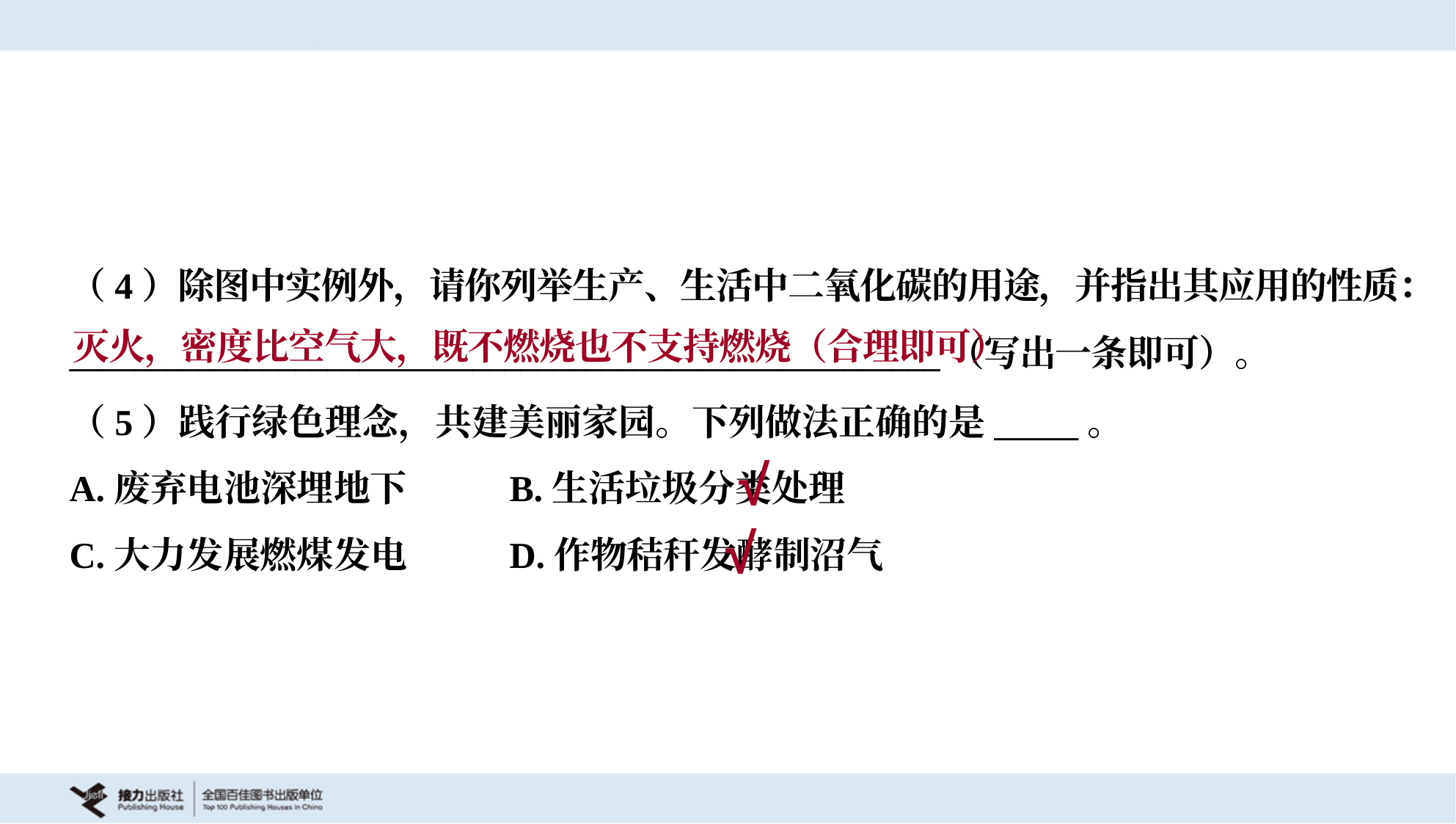

（4）除图中实例外，请你列举生产、生活中二氧化碳的用途，并指出其应用的性质：
______________________________________________________（写出一条即可）。
灭火，密度比空气大，既不燃烧也不支持燃烧（合理即可）
（5）践行绿色理念，共建美丽家园。下列做法正确的是_____。
A.废弃电池深埋地下	B.生活垃圾分类处理
C.大力发展燃煤发电	D.作物秸秆发酵制沼气
√
√